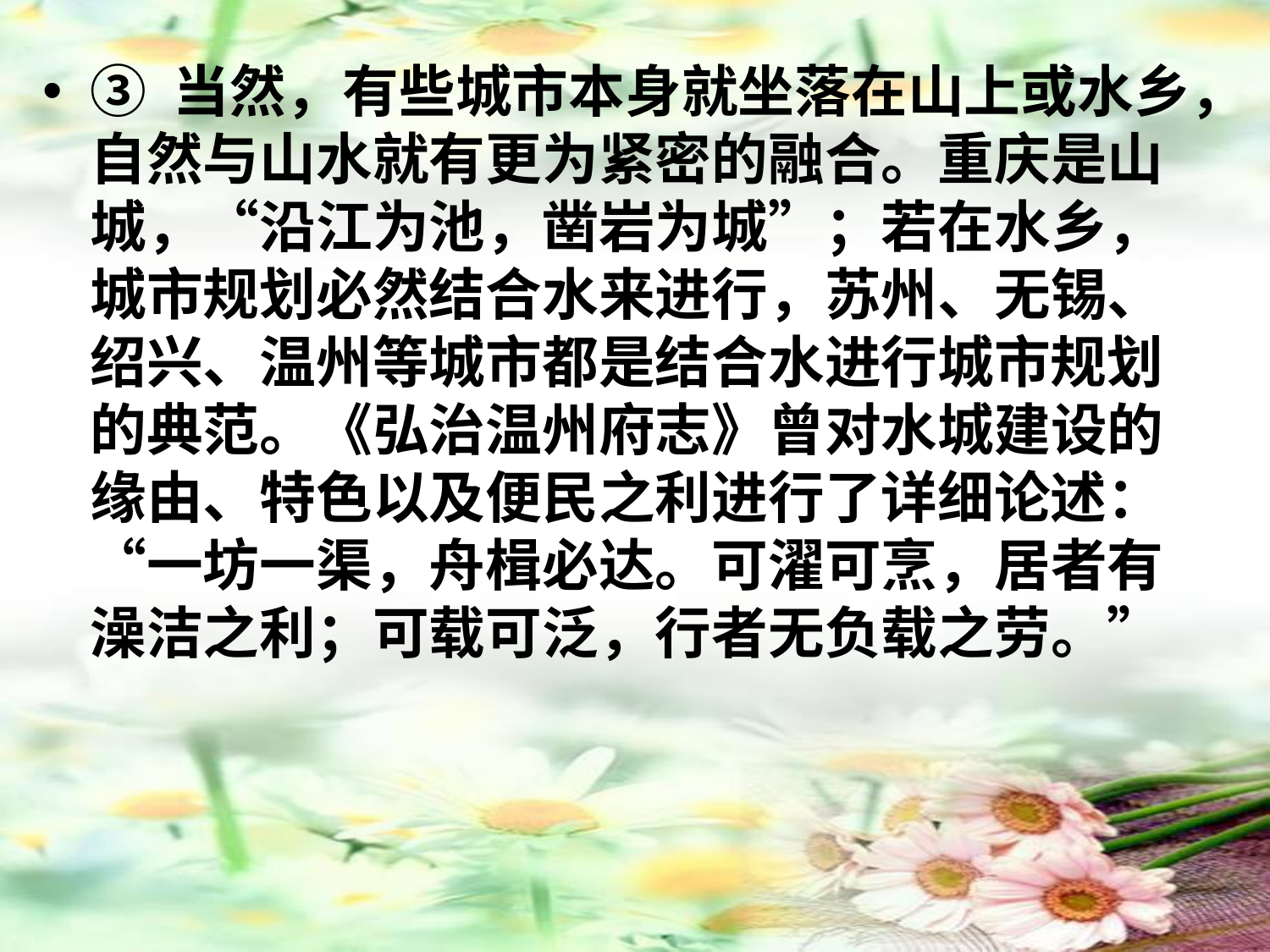

③ 当然，有些城市本身就坐落在山上或水乡，自然与山水就有更为紧密的融合。重庆是山城，“沿江为池，凿岩为城”；若在水乡，城市规划必然结合水来进行，苏州、无锡、绍兴、温州等城市都是结合水进行城市规划的典范。《弘治温州府志》曾对水城建设的缘由、特色以及便民之利进行了详细论述：“一坊一渠，舟楫必达。可濯可烹，居者有澡洁之利；可载可泛，行者无负载之劳。”